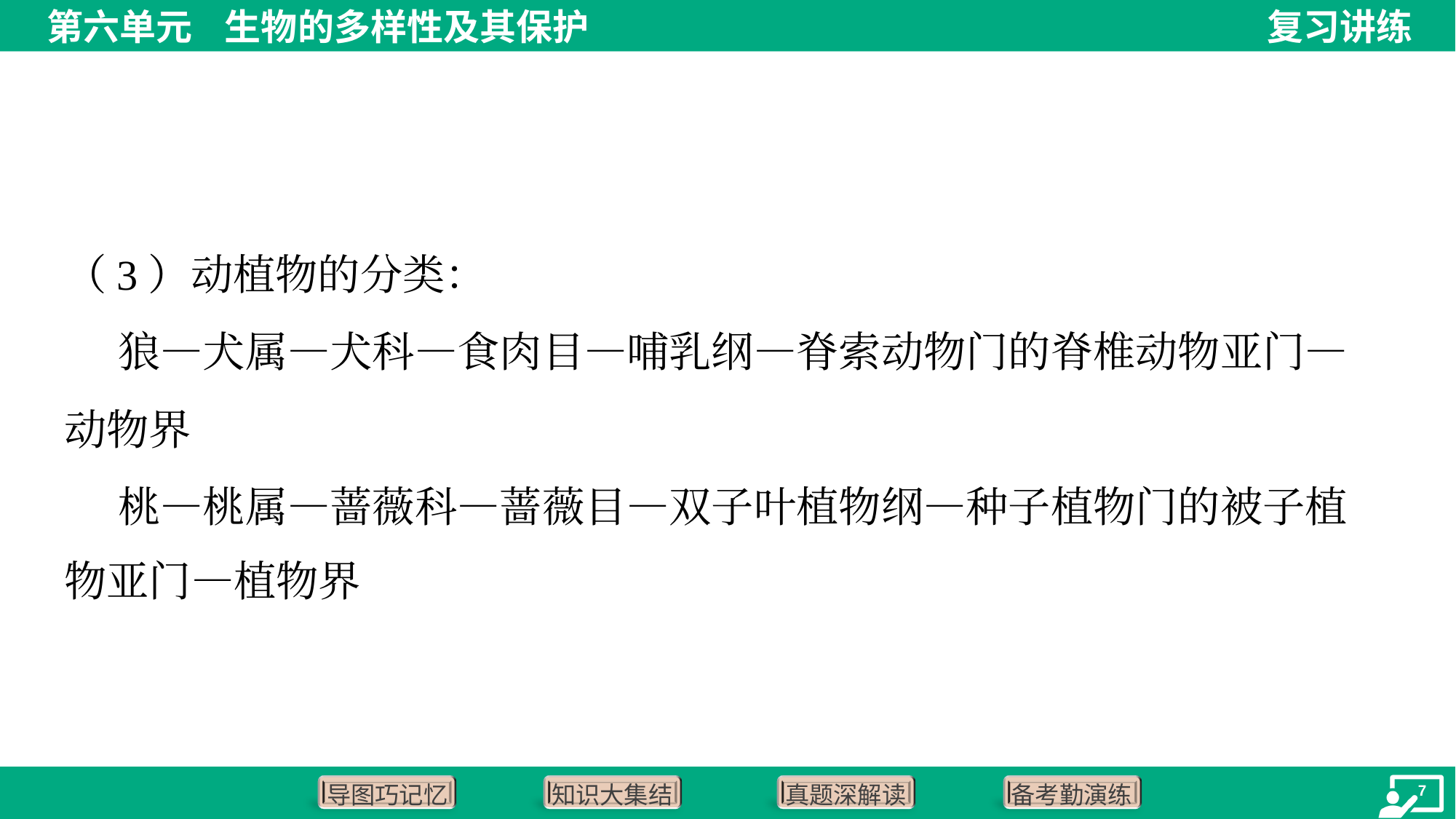

（3）动植物的分类：
    狼—犬属—犬科—食肉目—哺乳纲—脊索动物门的脊椎动物亚门—
动物界
    桃—桃属—蔷薇科—蔷薇目—双子叶植物纲—种子植物门的被子植
物亚门—植物界